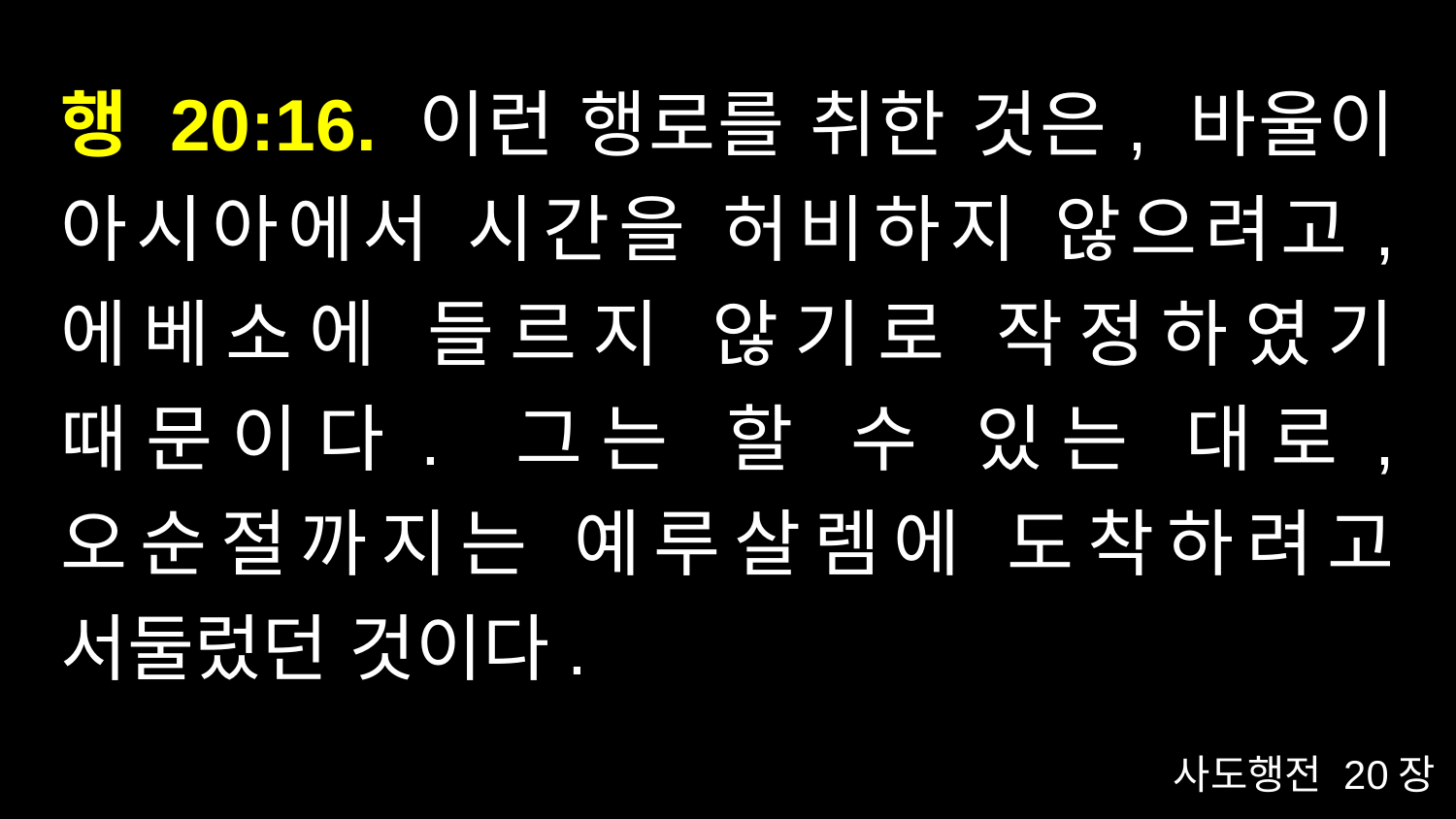

# 행 20:16. 이런 행로를 취한 것은, 바울이 아시아에서 시간을 허비하지 않으려고, 에베소에 들르지 않기로 작정하였기 때문이다. 그는 할 수 있는 대로, 오순절까지는 예루살렘에 도착하려고 서둘렀던 것이다.
사도행전 20장